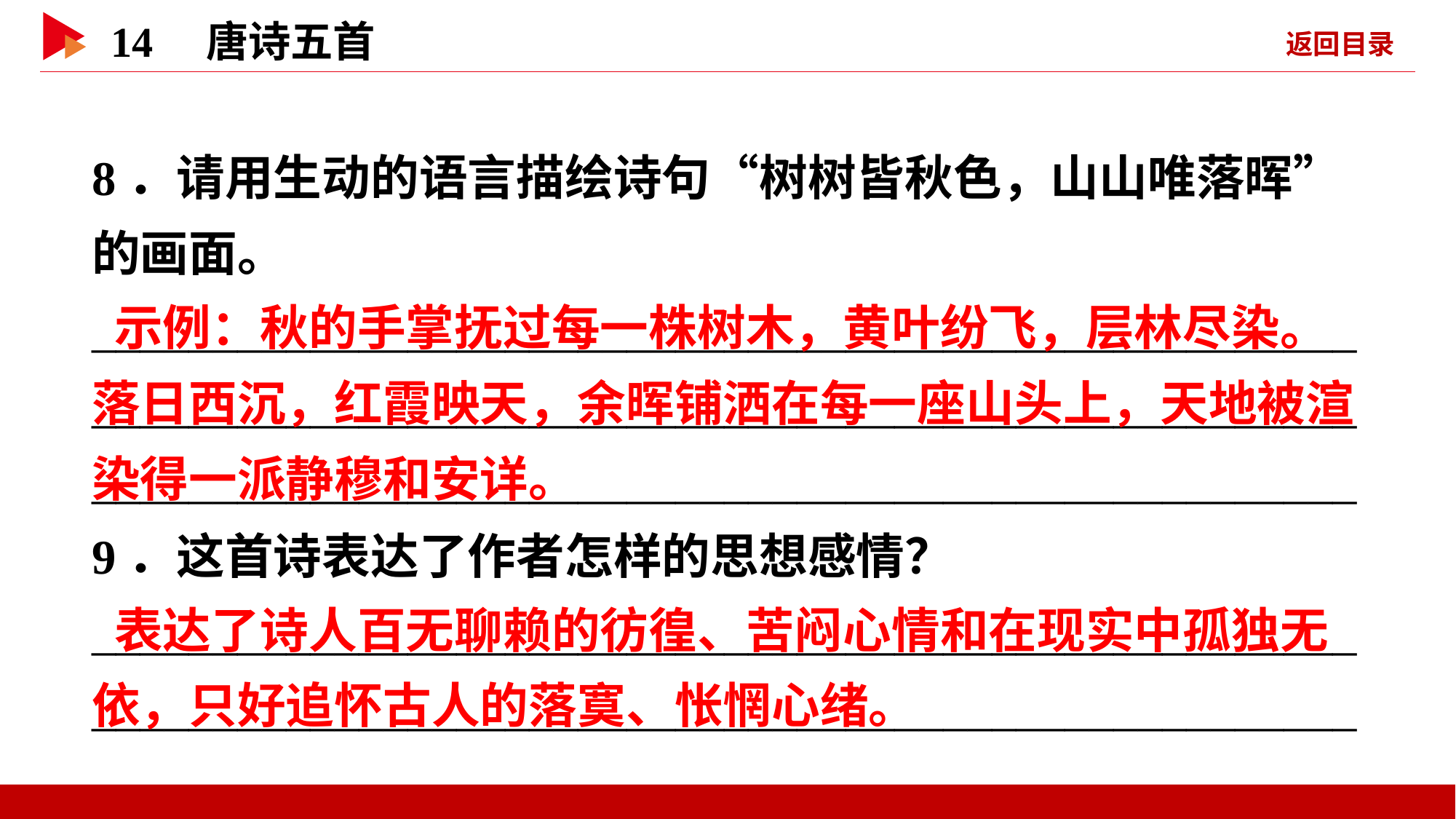

8．请用生动的语言描绘诗句“树树皆秋色，山山唯落晖”的画面。
____________________________________________________________________________________________________________________________________________________________
9．这首诗表达了作者怎样的思想感情？
________________________________________________________________________________________________________
 示例：秋的手掌抚过每一株树木，黄叶纷飞，层林尽染。落日西沉，红霞映天，余晖铺洒在每一座山头上，天地被渲染得一派静穆和安详。
 表达了诗人百无聊赖的彷徨、苦闷心情和在现实中孤独无依，只好追怀古人的落寞、怅惘心绪。